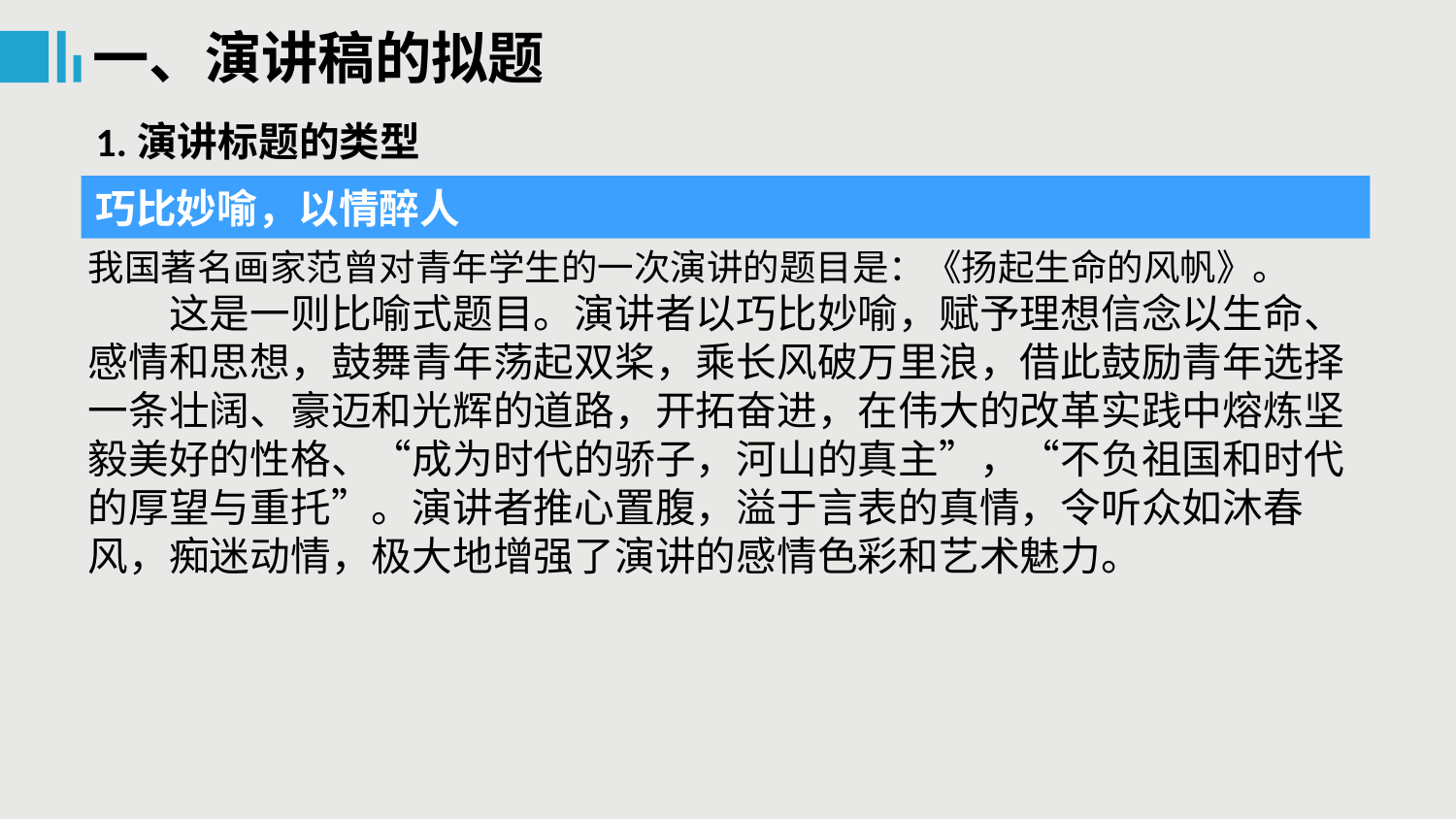

一、演讲稿的拟题

1.演讲标题的类型
巧比妙喻，以情醉人
我国著名画家范曾对青年学生的一次演讲的题目是：《扬起生命的风帆》。
　　这是一则比喻式题目。演讲者以巧比妙喻，赋予理想信念以生命、感情和思想，鼓舞青年荡起双桨，乘长风破万里浪，借此鼓励青年选择一条壮阔、豪迈和光辉的道路，开拓奋进，在伟大的改革实践中熔炼坚毅美好的性格、“成为时代的骄子，河山的真主”，“不负祖国和时代的厚望与重托”。演讲者推心置腹，溢于言表的真情，令听众如沐春风，痴迷动情，极大地增强了演讲的感情色彩和艺术魅力。